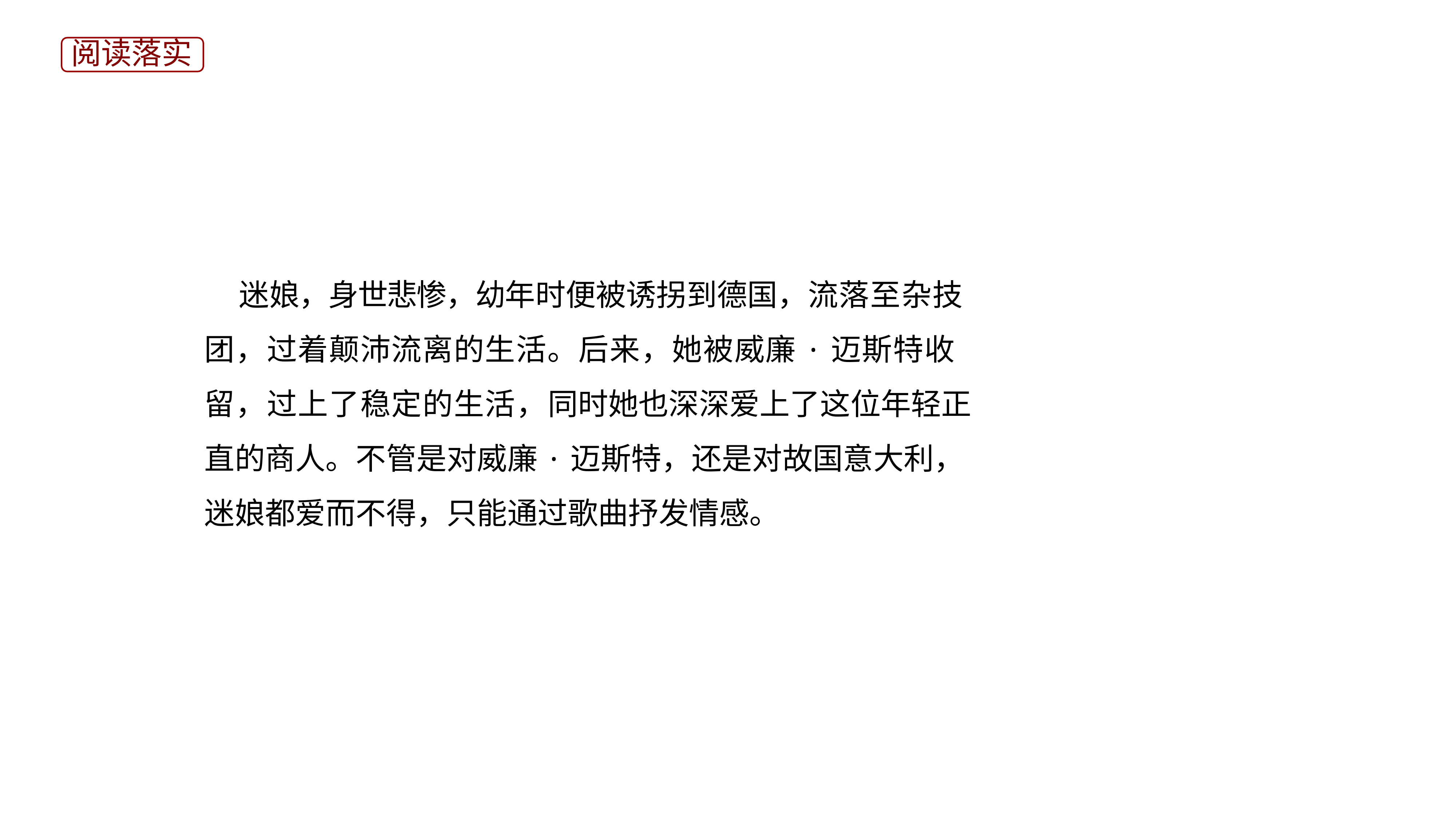

阅读落实

01
    迷娘，身世悲惨，幼年时便被诱拐到德国，流落至杂技团，过着颠沛流离的生活。后来，她被威廉·迈斯特收留，过上了稳定的生活，同时她也深深爱上了这位年轻正直的商人。不管是对威廉·迈斯特，还是对故国意大利，迷娘都爱而不得，只能通过歌曲抒发情感。